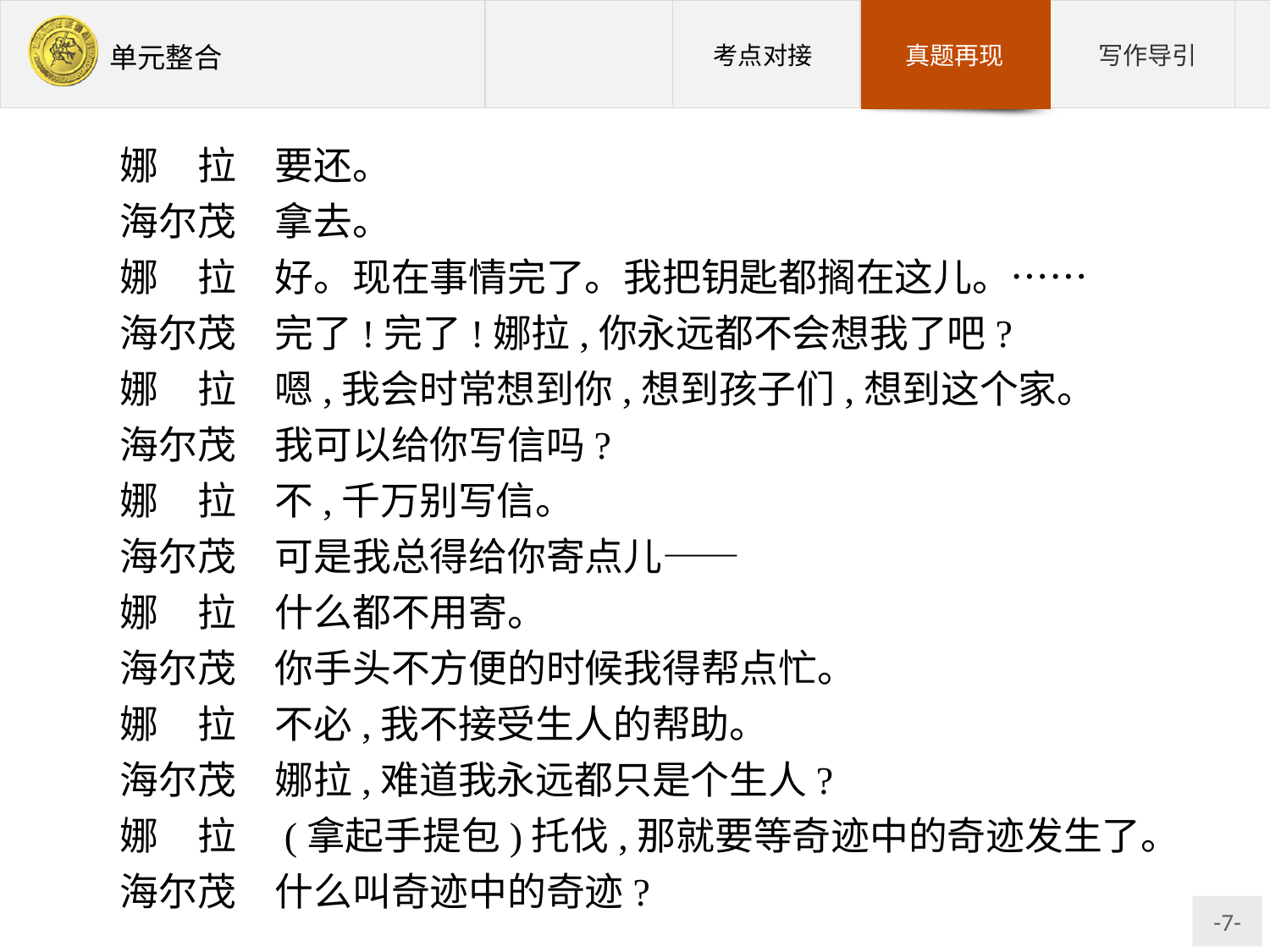

娜　拉　要还。
海尔茂　拿去。
娜　拉　好。现在事情完了。我把钥匙都搁在这儿。……
海尔茂　完了!完了!娜拉,你永远都不会想我了吧?
娜　拉　嗯,我会时常想到你,想到孩子们,想到这个家。
海尔茂　我可以给你写信吗?
娜　拉　不,千万别写信。
海尔茂　可是我总得给你寄点儿——
娜　拉　什么都不用寄。
海尔茂　你手头不方便的时候我得帮点忙。
娜　拉　不必,我不接受生人的帮助。
海尔茂　娜拉,难道我永远都只是个生人?
娜　拉　(拿起手提包)托伐,那就要等奇迹中的奇迹发生了。
海尔茂　什么叫奇迹中的奇迹?